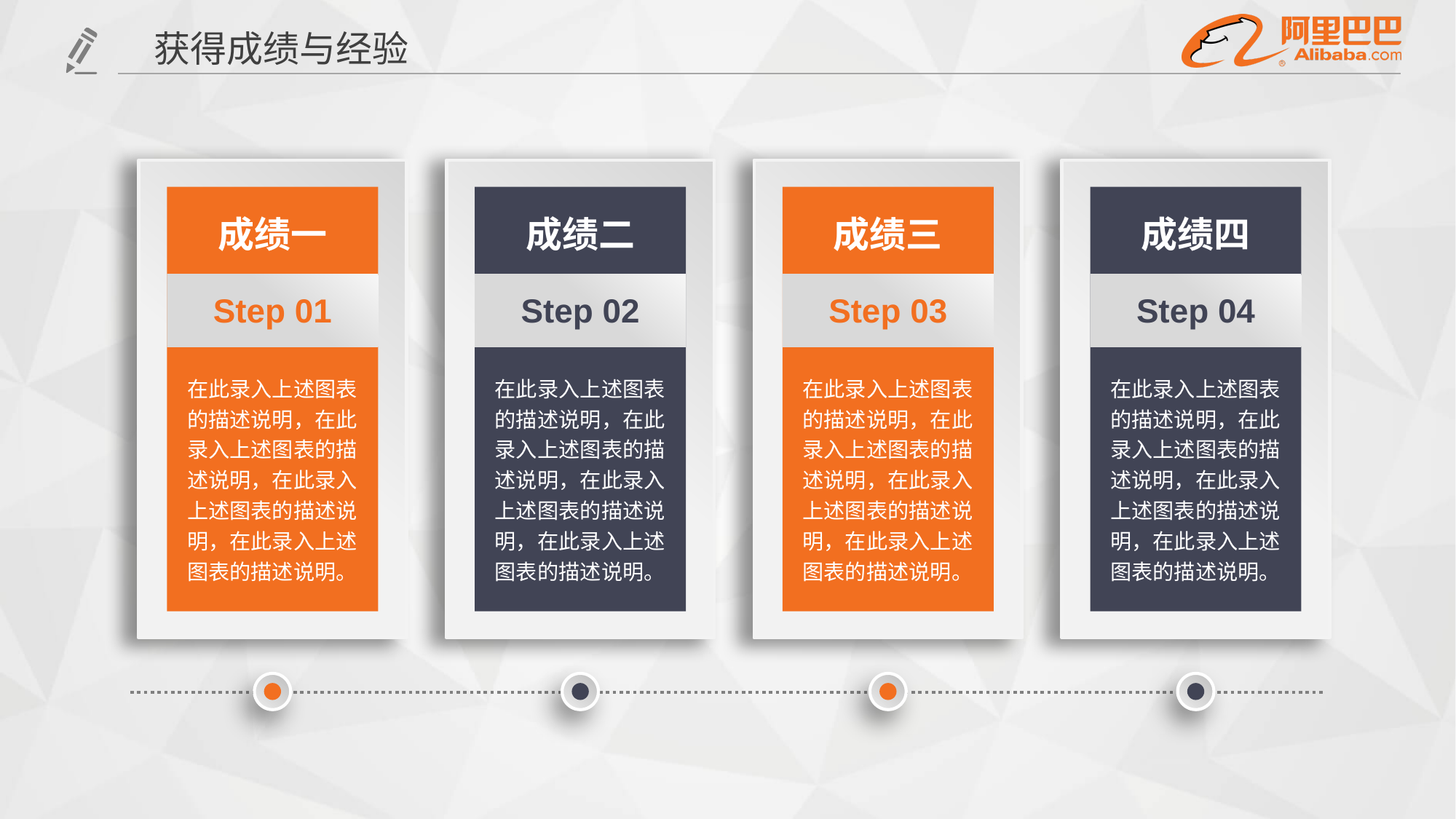

获得成绩与经验

成绩一
Step 01

成绩二
Step 02

成绩三
Step 03

成绩四
Step 04
在此录入上述图表的描述说明，在此录入上述图表的描述说明，在此录入上述图表的描述说明，在此录入上述图表的描述说明。
在此录入上述图表的描述说明，在此录入上述图表的描述说明，在此录入上述图表的描述说明，在此录入上述图表的描述说明。
在此录入上述图表的描述说明，在此录入上述图表的描述说明，在此录入上述图表的描述说明，在此录入上述图表的描述说明。
在此录入上述图表的描述说明，在此录入上述图表的描述说明，在此录入上述图表的描述说明，在此录入上述图表的描述说明。